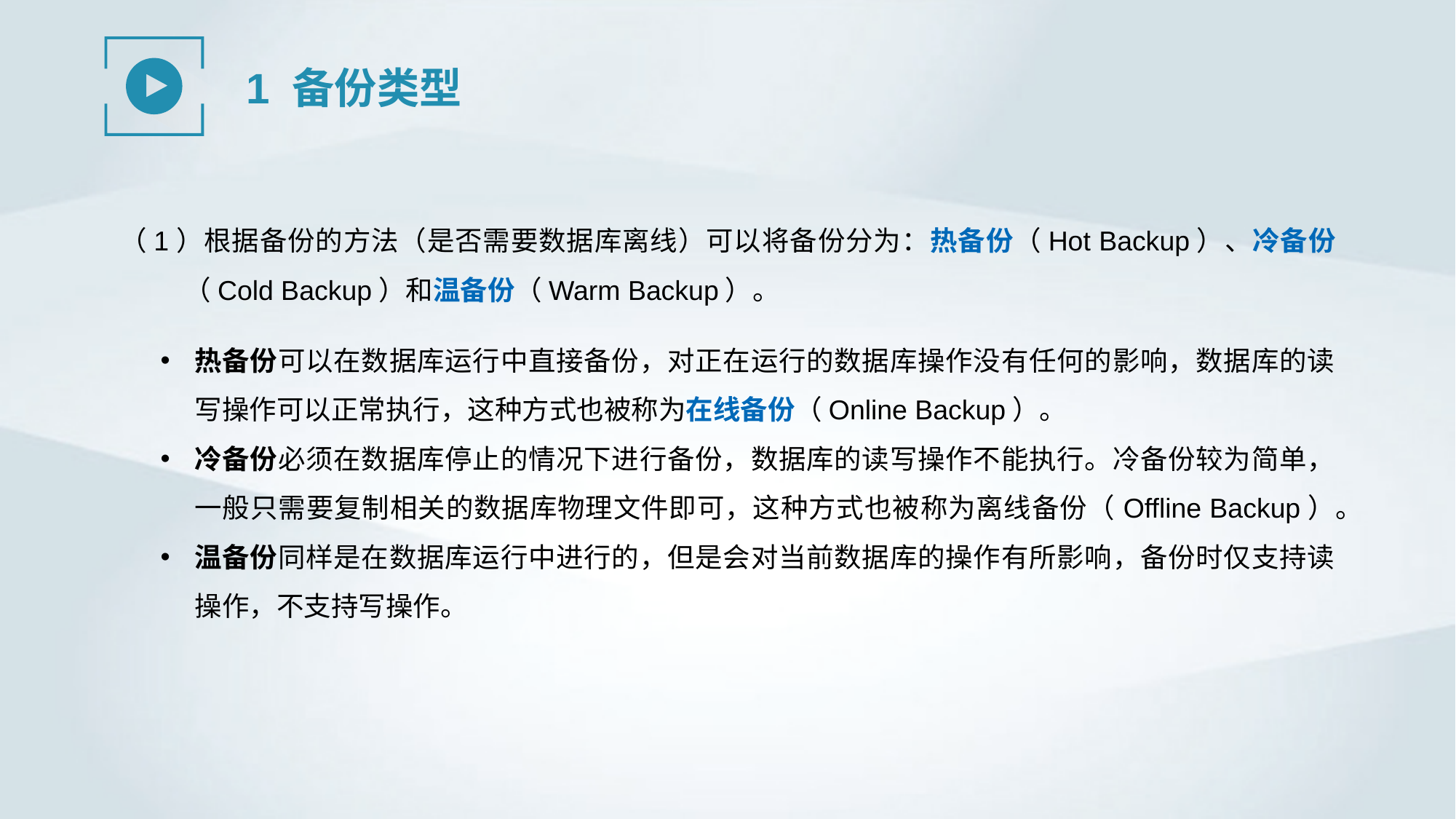

1 备份类型
（1）根据备份的方法（是否需要数据库离线）可以将备份分为：热备份（Hot Backup）、冷备份（Cold Backup）和温备份（Warm Backup）。
热备份可以在数据库运行中直接备份，对正在运行的数据库操作没有任何的影响，数据库的读写操作可以正常执行，这种方式也被称为在线备份（Online Backup）。
冷备份必须在数据库停止的情况下进行备份，数据库的读写操作不能执行。冷备份较为简单，一般只需要复制相关的数据库物理文件即可，这种方式也被称为离线备份（Offline Backup）。
温备份同样是在数据库运行中进行的，但是会对当前数据库的操作有所影响，备份时仅支持读操作，不支持写操作。